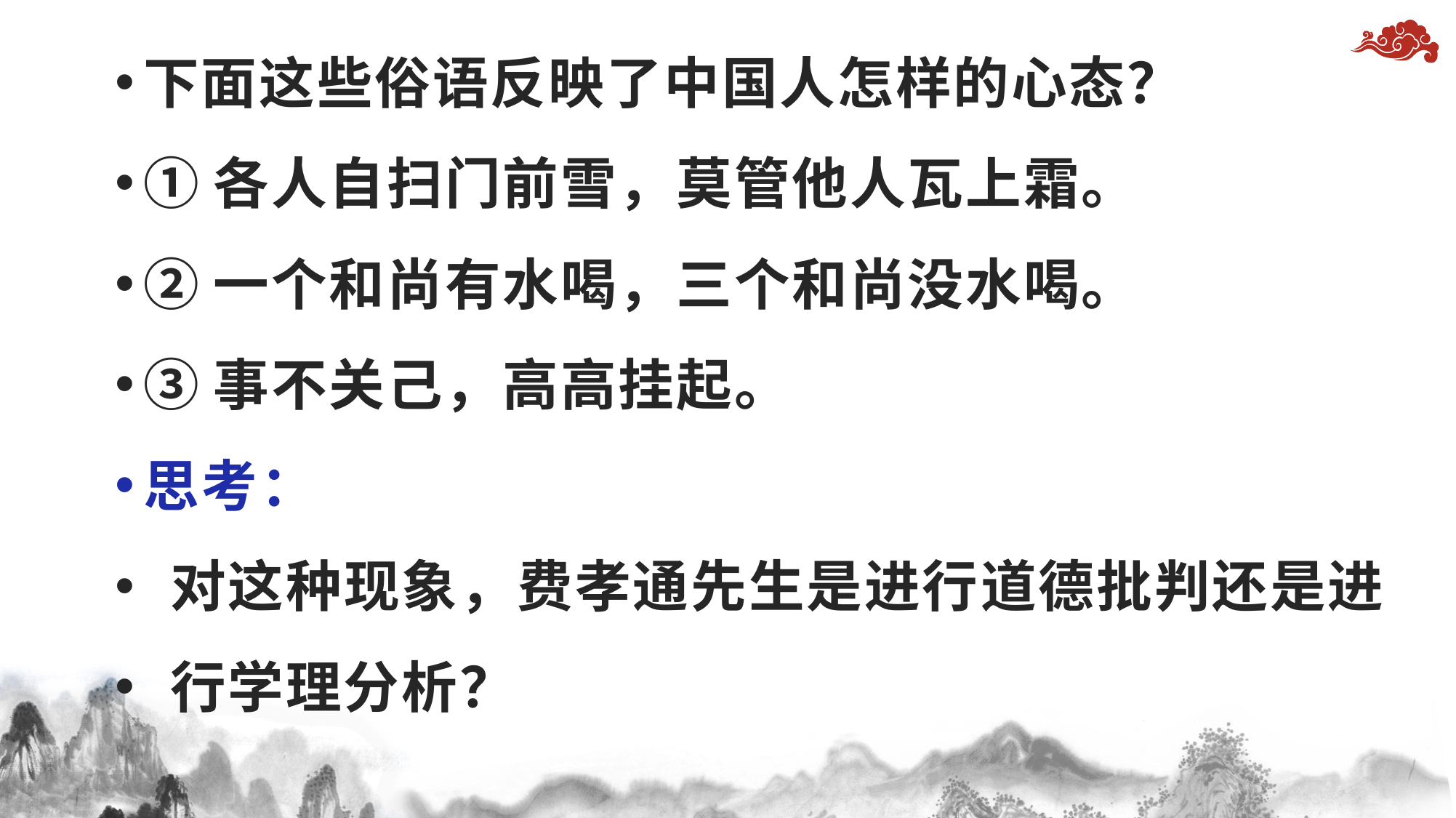

下面这些俗语反映了中国人怎样的心态？
①各人自扫门前雪，莫管他人瓦上霜。
②一个和尚有水喝，三个和尚没水喝。
③事不关己，高高挂起。
思考：
 对这种现象，费孝通先生是进行道德批判还是进
 行学理分析？
#